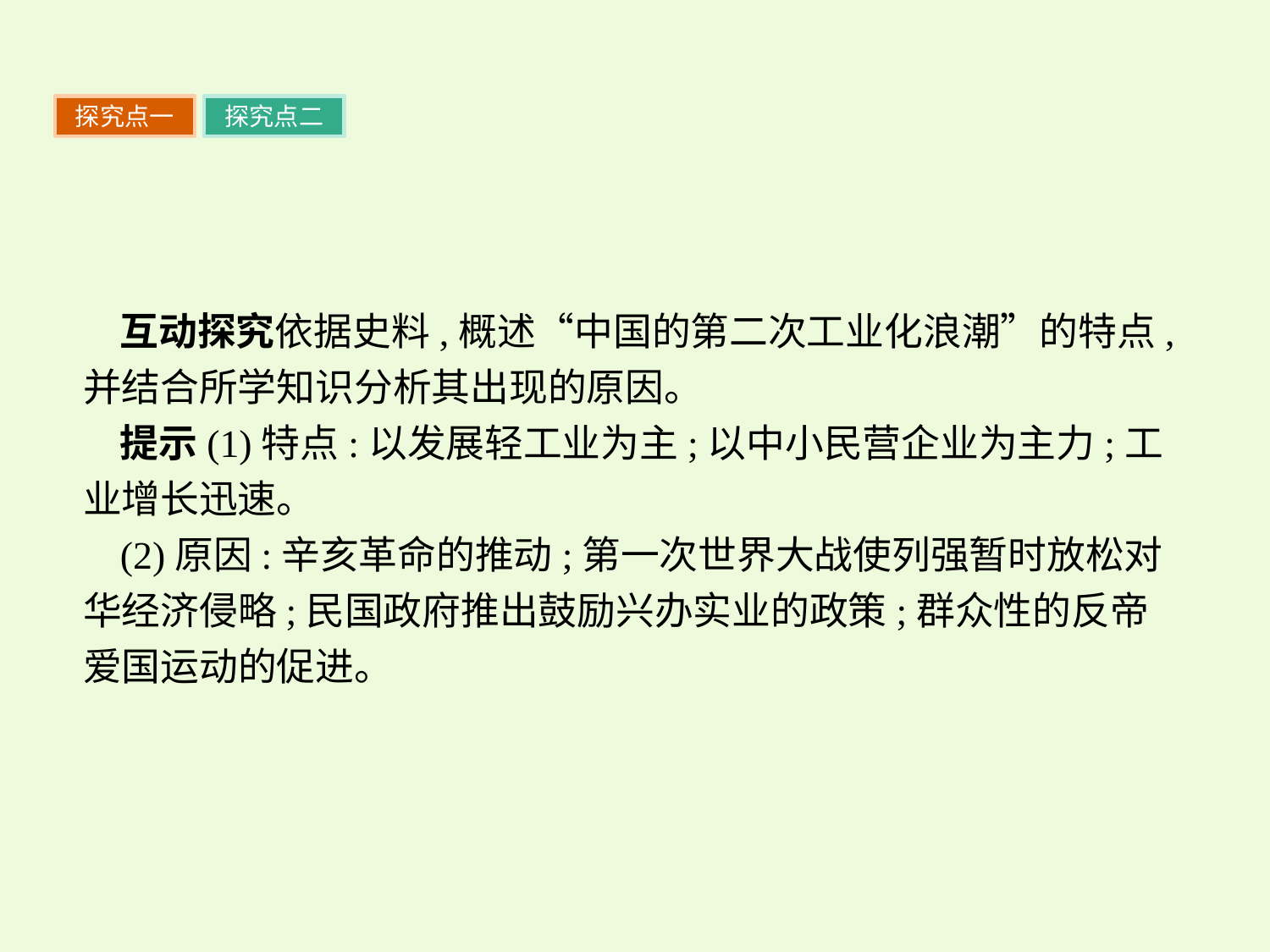

探究点一
探究点二
互动探究依据史料,概述“中国的第二次工业化浪潮”的特点,并结合所学知识分析其出现的原因。
提示(1)特点:以发展轻工业为主;以中小民营企业为主力;工业增长迅速。
(2)原因:辛亥革命的推动;第一次世界大战使列强暂时放松对华经济侵略;民国政府推出鼓励兴办实业的政策;群众性的反帝爱国运动的促进。